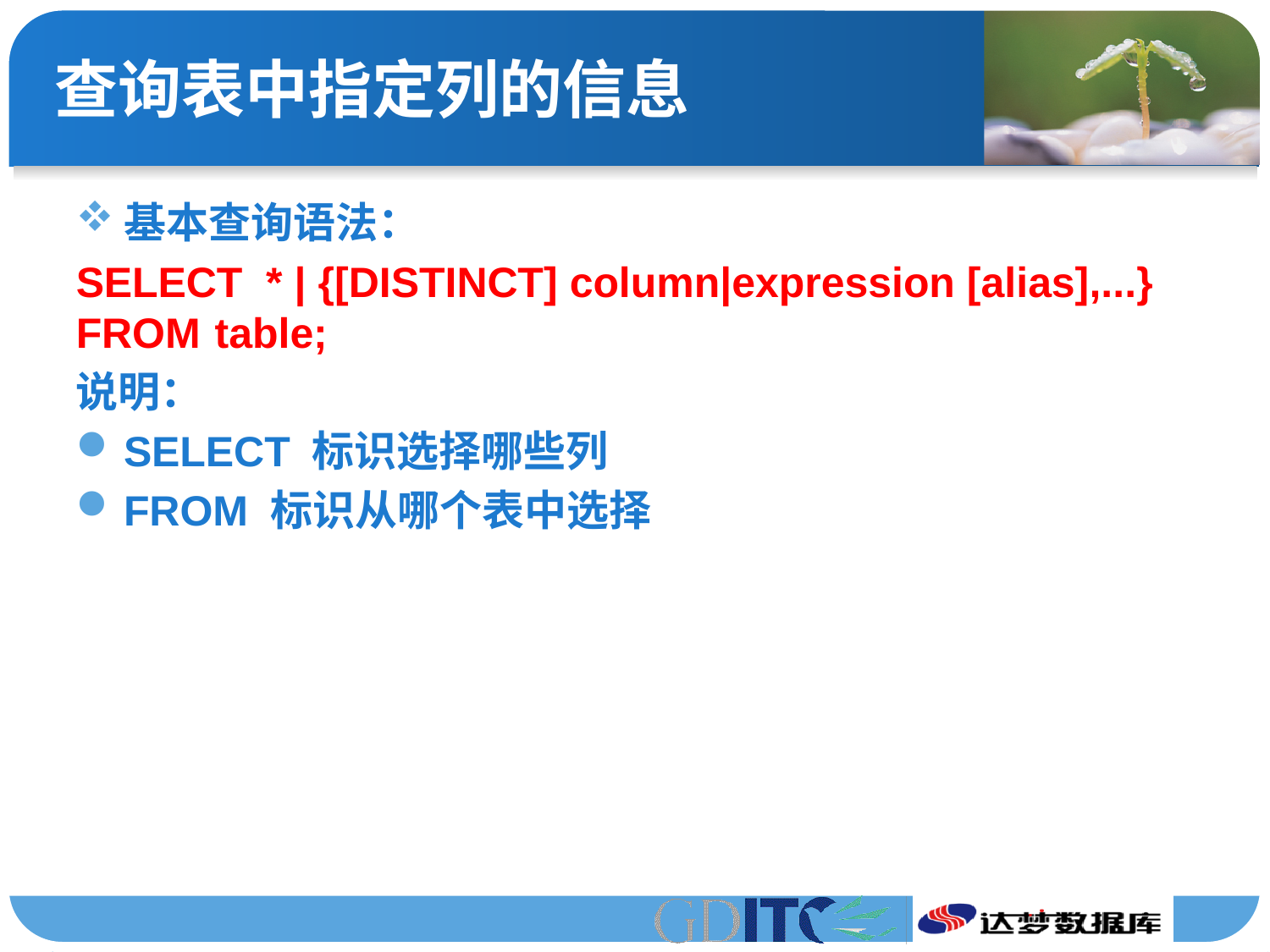

# 查询表中指定列的信息
基本查询语法：
SELECT  * | {[DISTINCT] column|expression [alias],...} FROM	 table;
说明：
SELECT 标识选择哪些列
FROM 标识从哪个表中选择